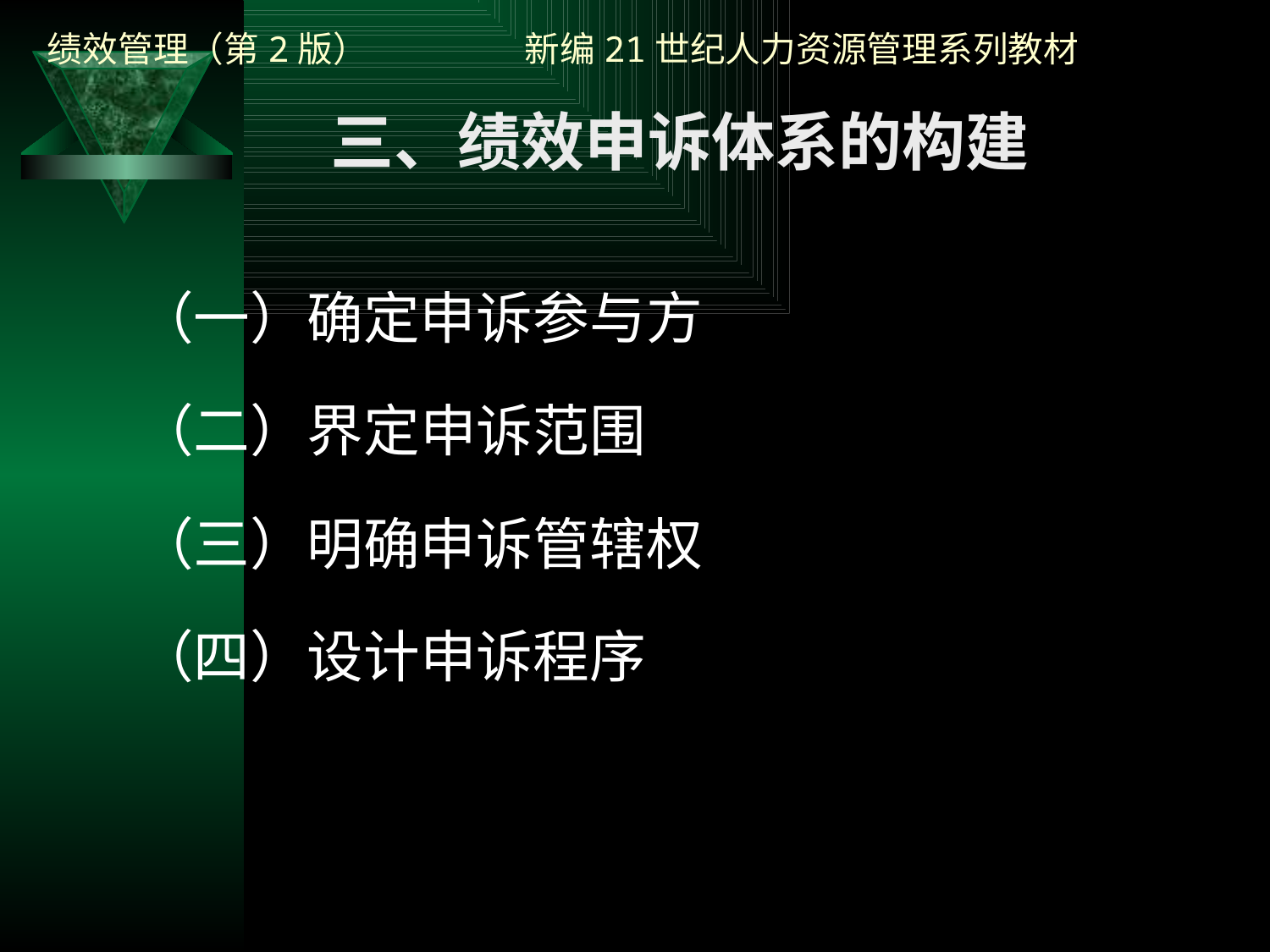

三、绩效申诉体系的构建
（一）确定申诉参与方
（二）界定申诉范围
（三）明确申诉管辖权
（四）设计申诉程序